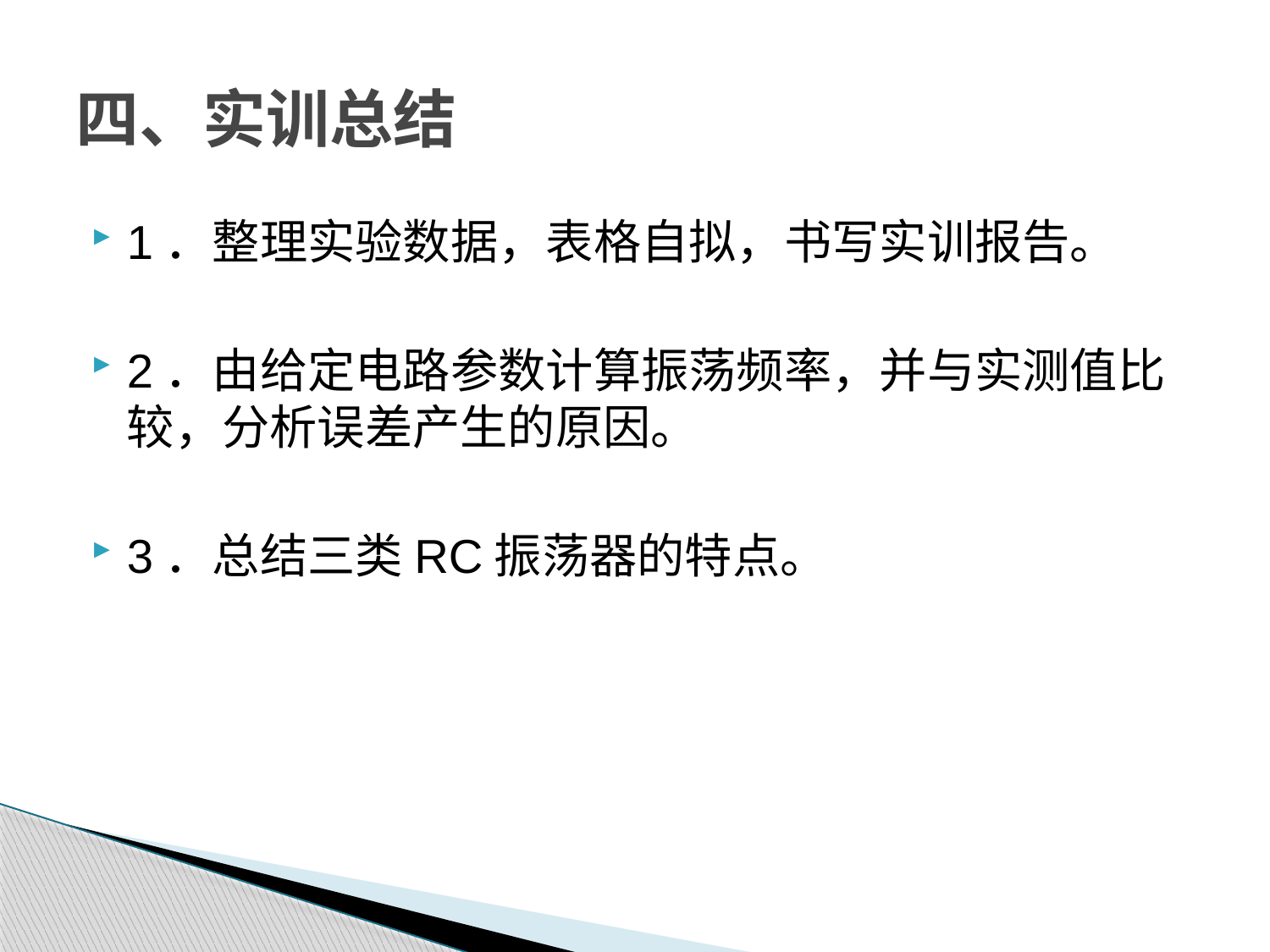

# 四、实训总结
1．整理实验数据，表格自拟，书写实训报告。

2．由给定电路参数计算振荡频率，并与实测值比  较，分析误差产生的原因。

3．总结三类RC振荡器的特点。